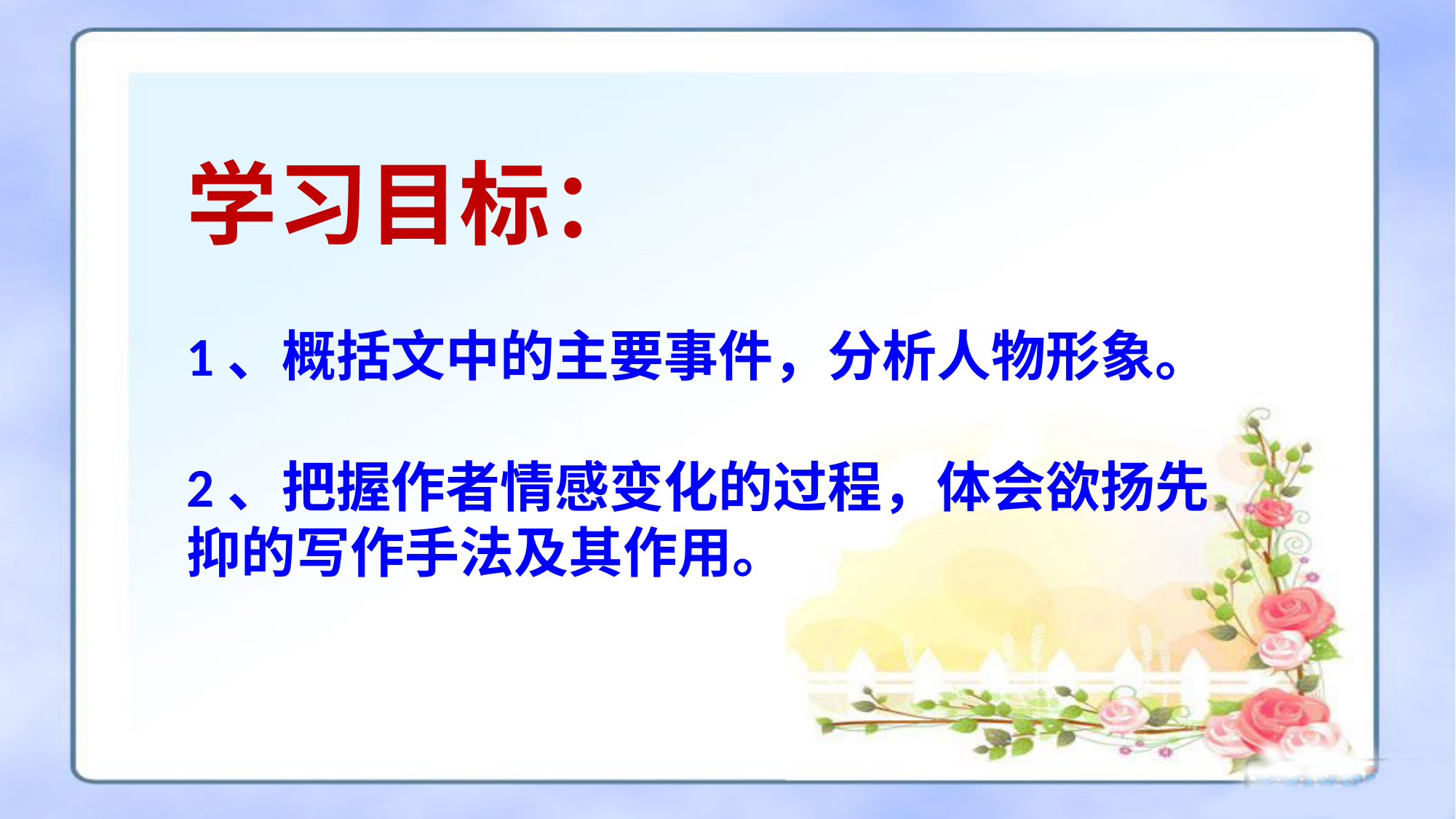

学习目标：

1、概括文中的主要事件，分析人物形象。

2、把握作者情感变化的过程，体会欲扬先抑的写作手法及其作用。